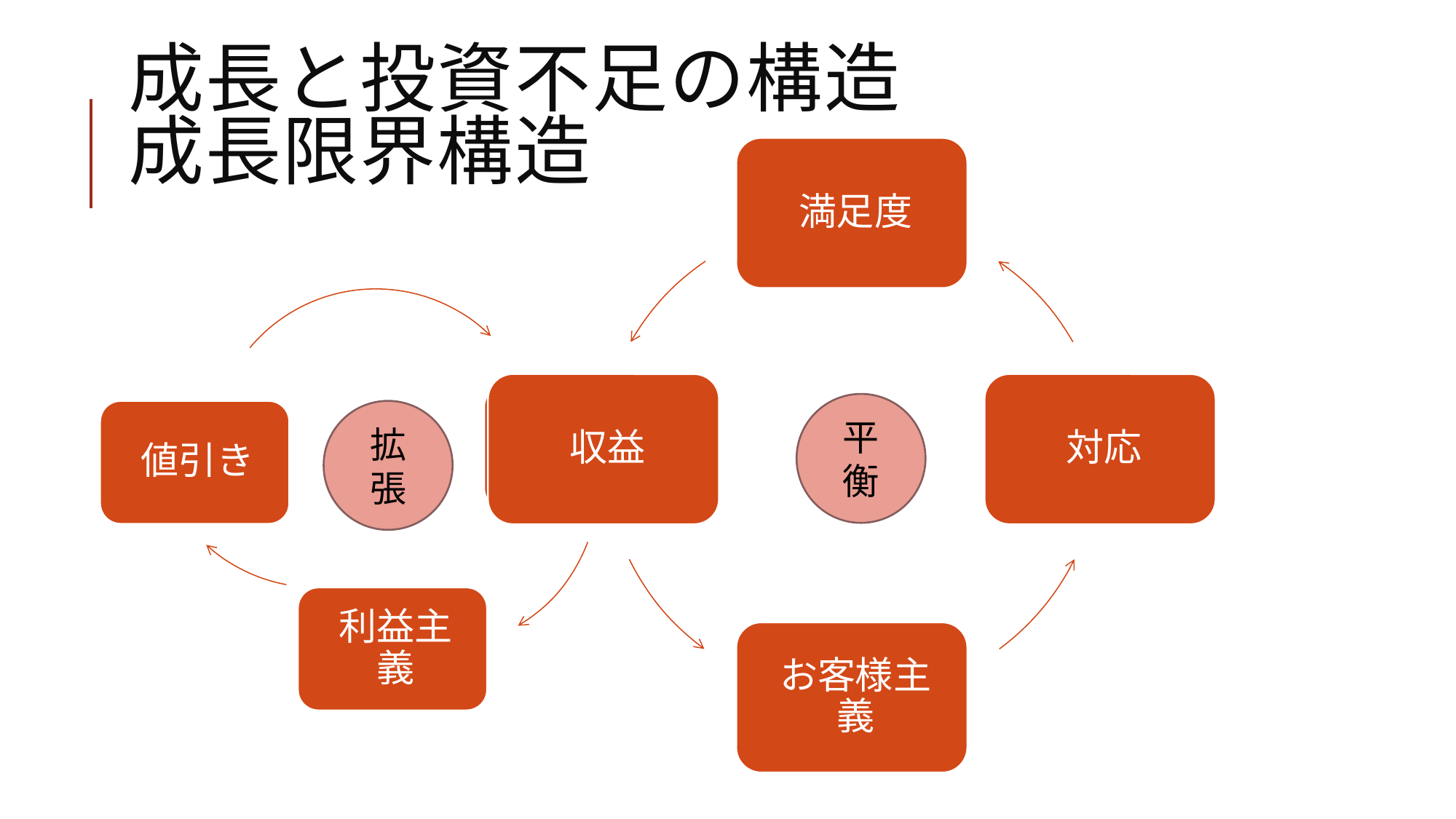

# 成長と投資不足の構造　 成長限界構造
満足度
収益
お客様主義
対応
値引き
収益
利益主義
平衡
拡張